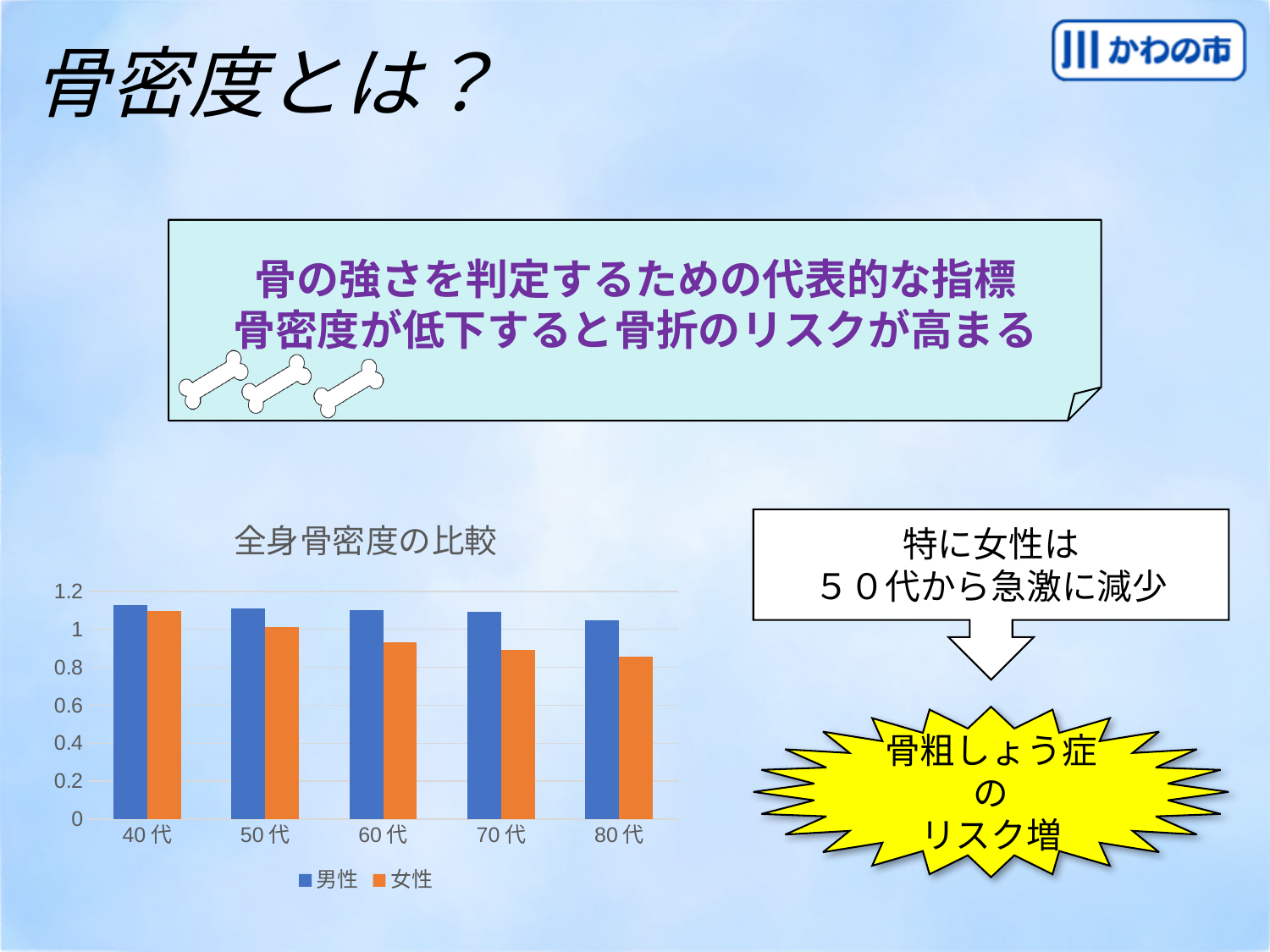

骨密度とは？
骨の強さを判定するための代表的な指標
骨密度が低下すると骨折のリスクが高まる

### Chart: 全身骨密度の比較

| Category | 男性 | 女性 |
|---|---|---|
| 40代 | 1.127 | 1.098 |
| 50代 | 1.11 | 1.011 |
| 60代 | 1.103 | 0.933 |
| 70代 | 1.092 | 0.893 |
| 80代 | 1.048 | 0.854 |
特に女性は
５０代から急激に減少
骨粗しょう症の
リスク増